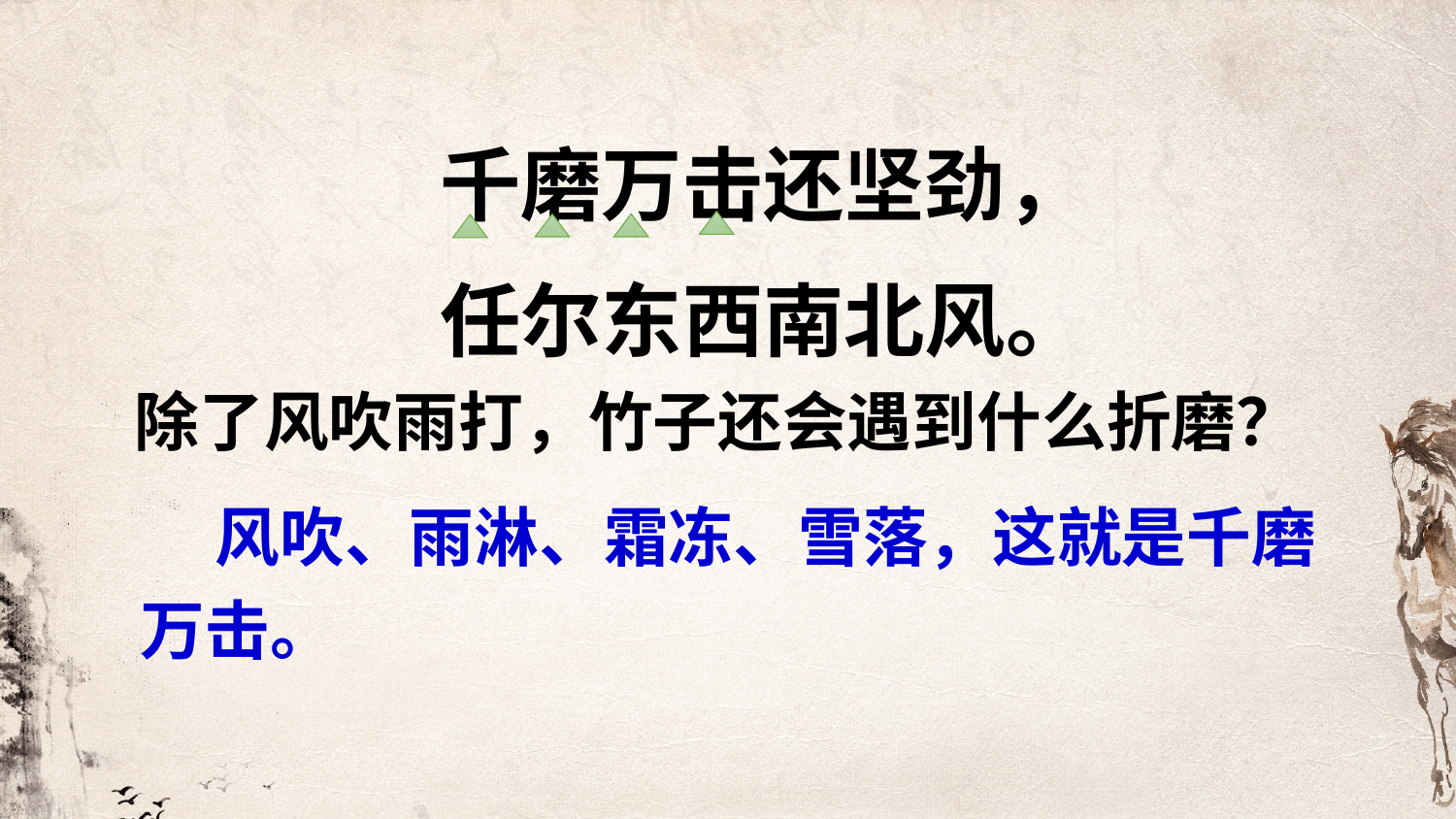

千磨万击还坚劲，
任尔东西南北风。

除了风吹雨打，竹子还会遇到什么折磨？
    风吹、雨淋、霜冻、雪落，这就是千磨万击。